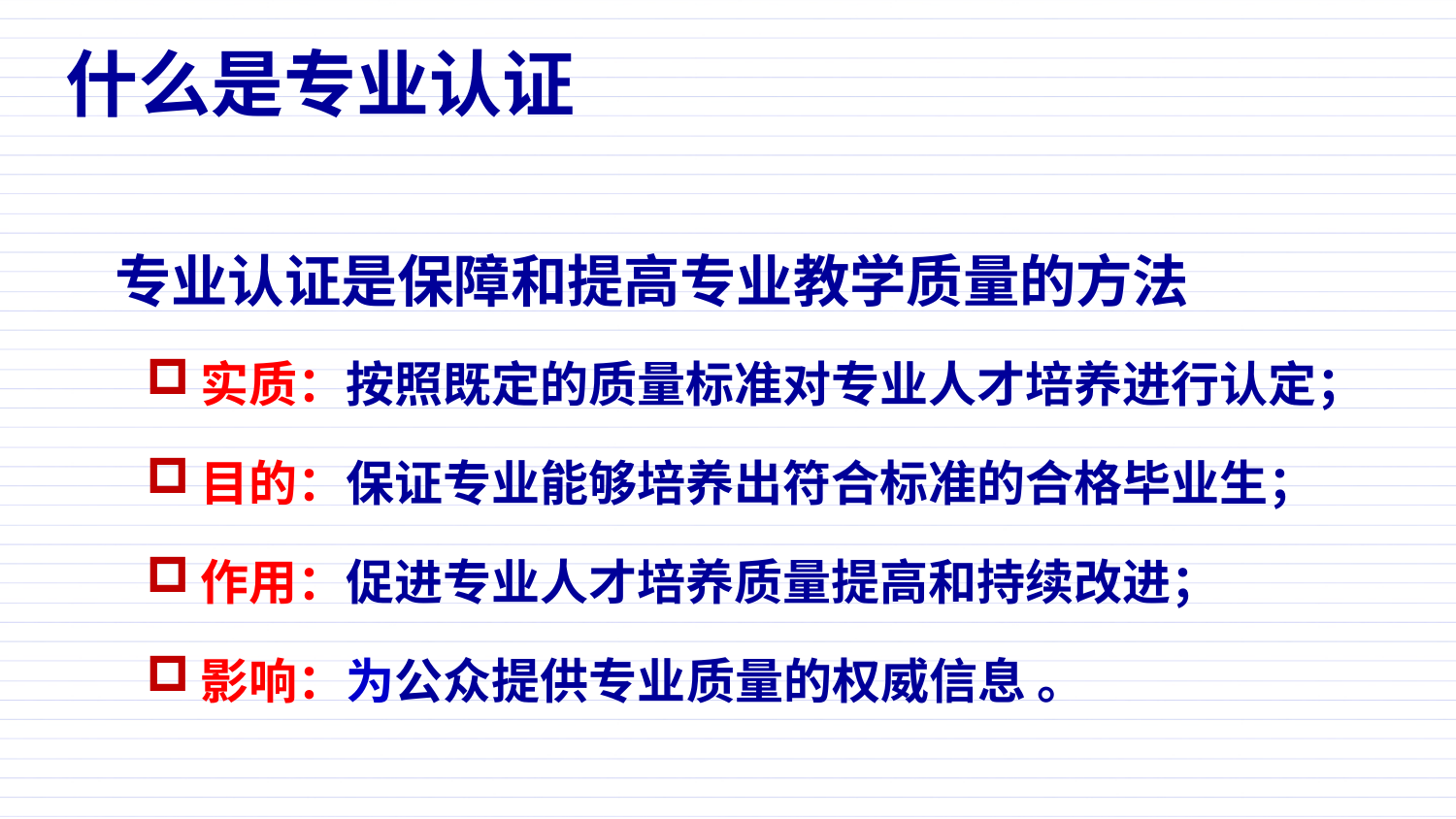

什么是专业认证
专业认证是保障和提高专业教学质量的方法
实质：按照既定的质量标准对专业人才培养进行认定；
目的：保证专业能够培养出符合标准的合格毕业生；
作用：促进专业人才培养质量提高和持续改进；
影响：为公众提供专业质量的权威信息 。